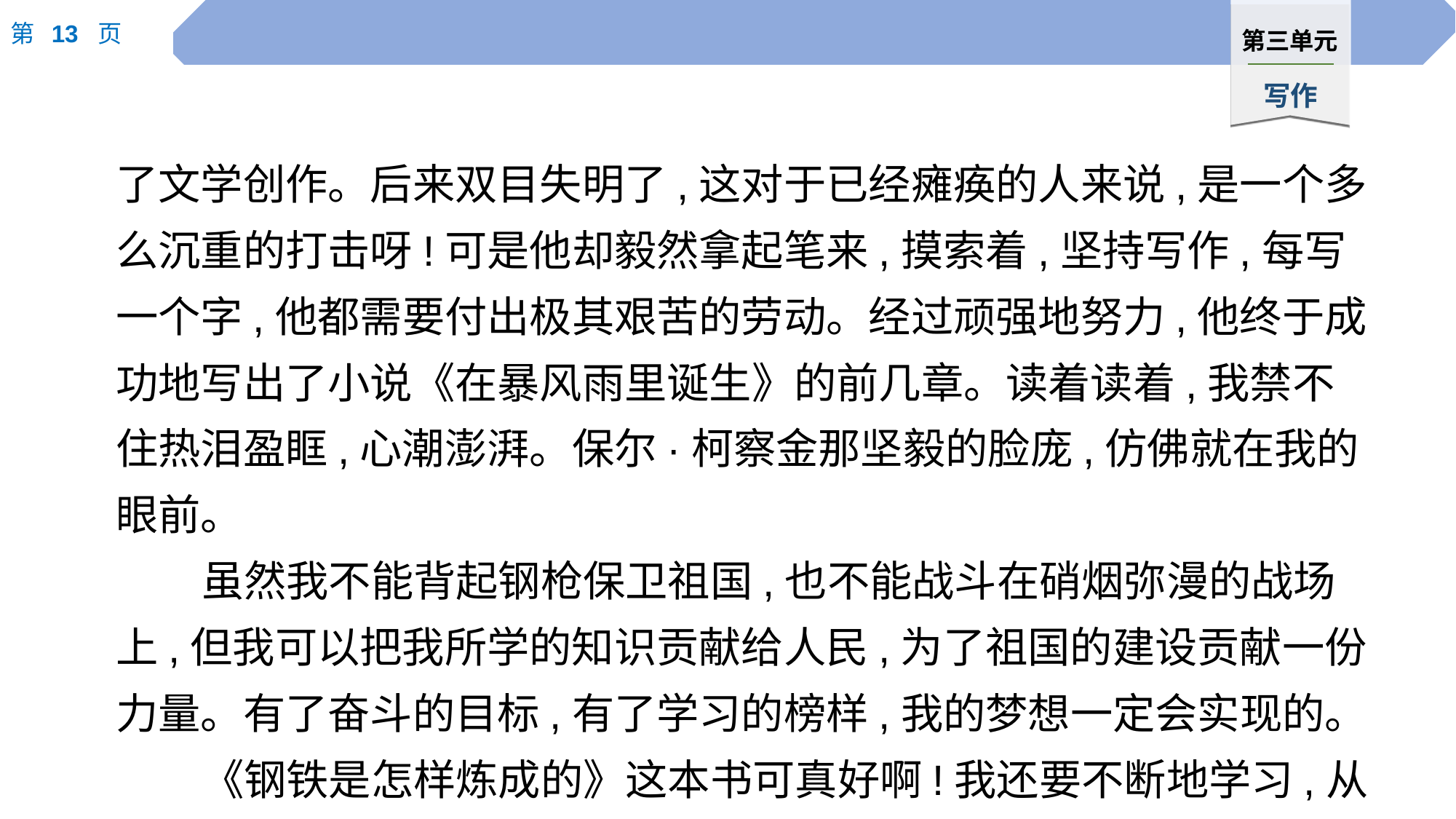

了文学创作。后来双目失明了,这对于已经瘫痪的人来说,是一个多么沉重的打击呀!可是他却毅然拿起笔来,摸索着,坚持写作,每写一个字,他都需要付出极其艰苦的劳动。经过顽强地努力,他终于成功地写出了小说《在暴风雨里诞生》的前几章。读着读着,我禁不住热泪盈眶,心潮澎湃。保尔·柯察金那坚毅的脸庞,仿佛就在我的眼前。
虽然我不能背起钢枪保卫祖国,也不能战斗在硝烟弥漫的战场上,但我可以把我所学的知识贡献给人民,为了祖国的建设贡献一份力量。有了奋斗的目标,有了学习的榜样,我的梦想一定会实现的。
《钢铁是怎样炼成的》这本书可真好啊!我还要不断地学习,从这本书中汲取更多的精神力量。